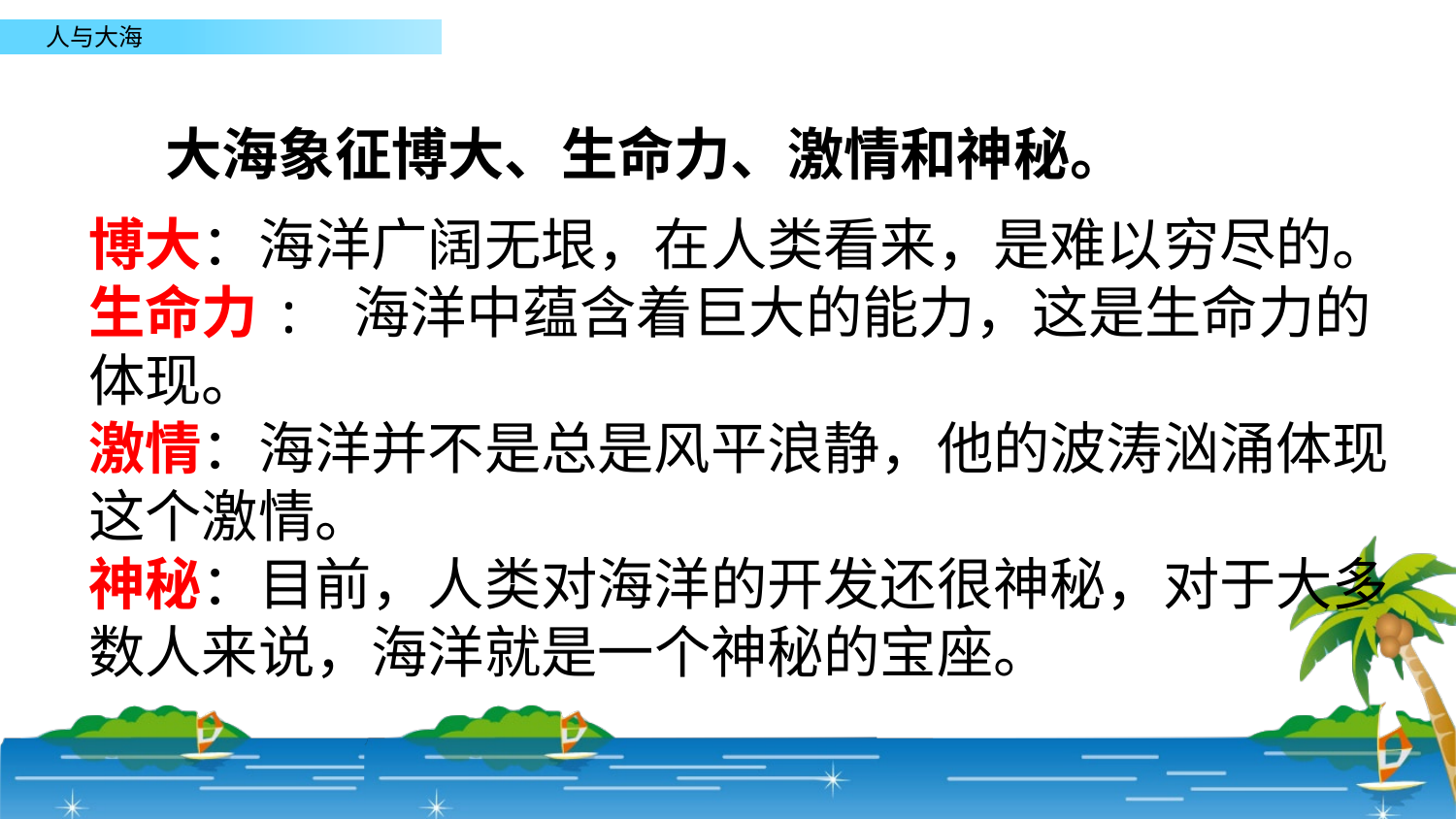

大海象征博大、生命力、激情和神秘。
博大：海洋广阔无垠，在人类看来，是难以穷尽的。
生命力: 海洋中蕴含着巨大的能力，这是生命力的体现。
激情：海洋并不是总是风平浪静，他的波涛汹涌体现这个激情。
神秘：目前，人类对海洋的开发还很神秘，对于大多数人来说，海洋就是一个神秘的宝座。